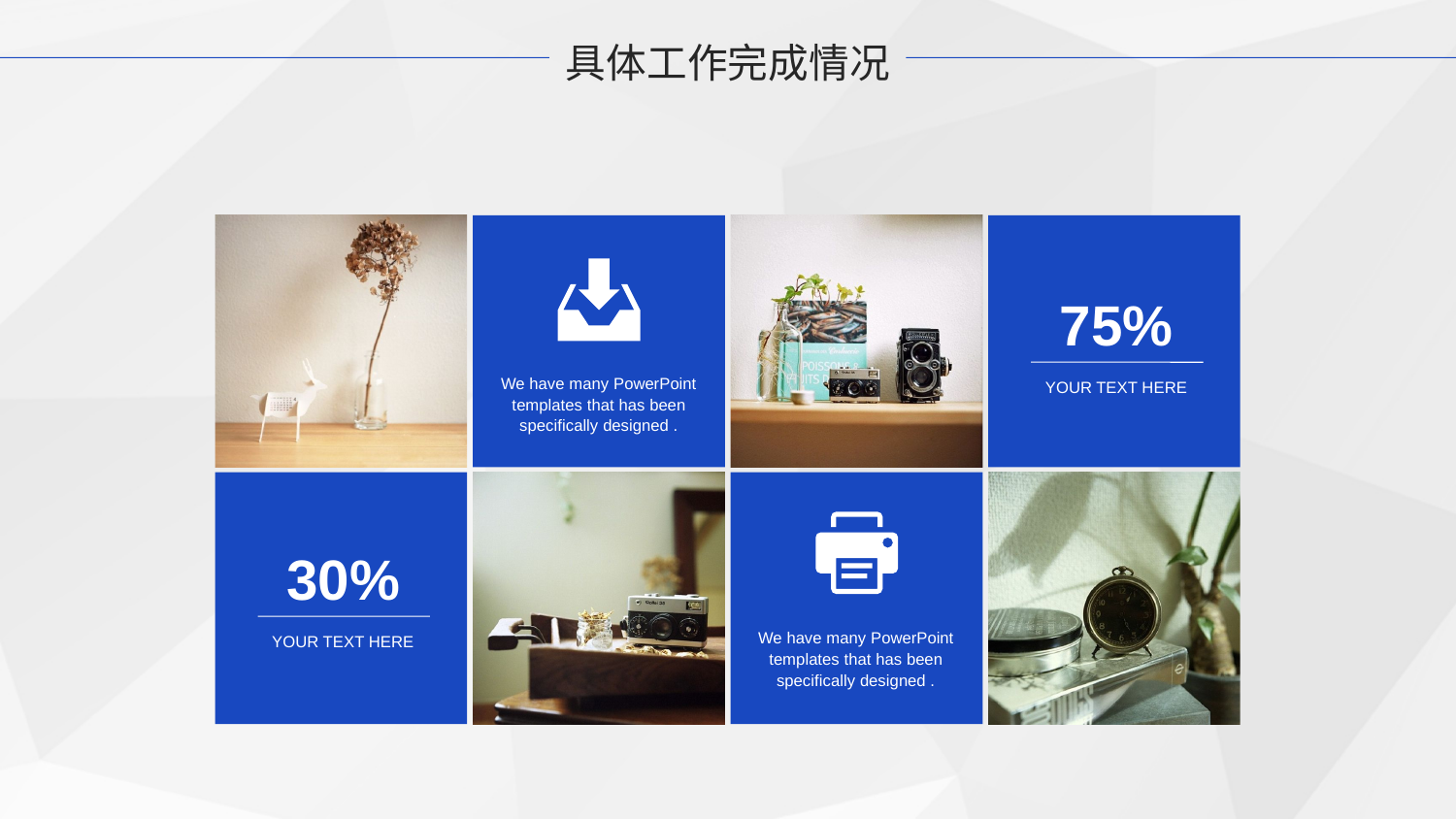

具体工作完成情况

75%

We have many PowerPoint templates that has been specifically designed .
YOUR TEXT HERE

30%

We have many PowerPoint templates that has been specifically designed .
YOUR TEXT HERE